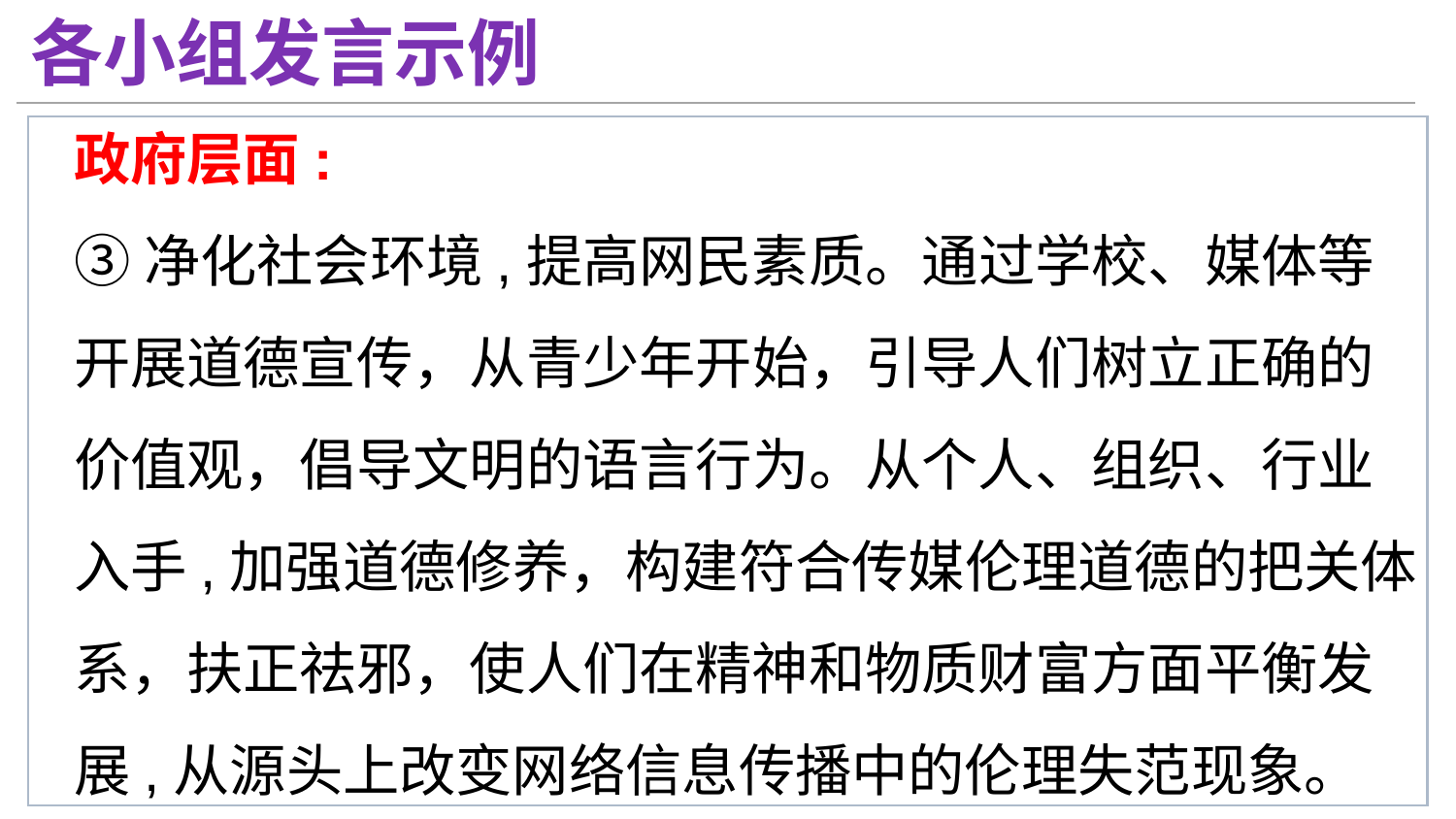

各小组发言示例
政府层面:
③净化社会环境,提高网民素质。通过学校、媒体等开展道德宣传，从青少年开始，引导人们树立正确的价值观，倡导文明的语言行为。从个人、组织、行业入手,加强道德修养，构建符合传媒伦理道德的把关体系，扶正祛邪，使人们在精神和物质财富方面平衡发展,从源头上改变网络信息传播中的伦理失范现象。